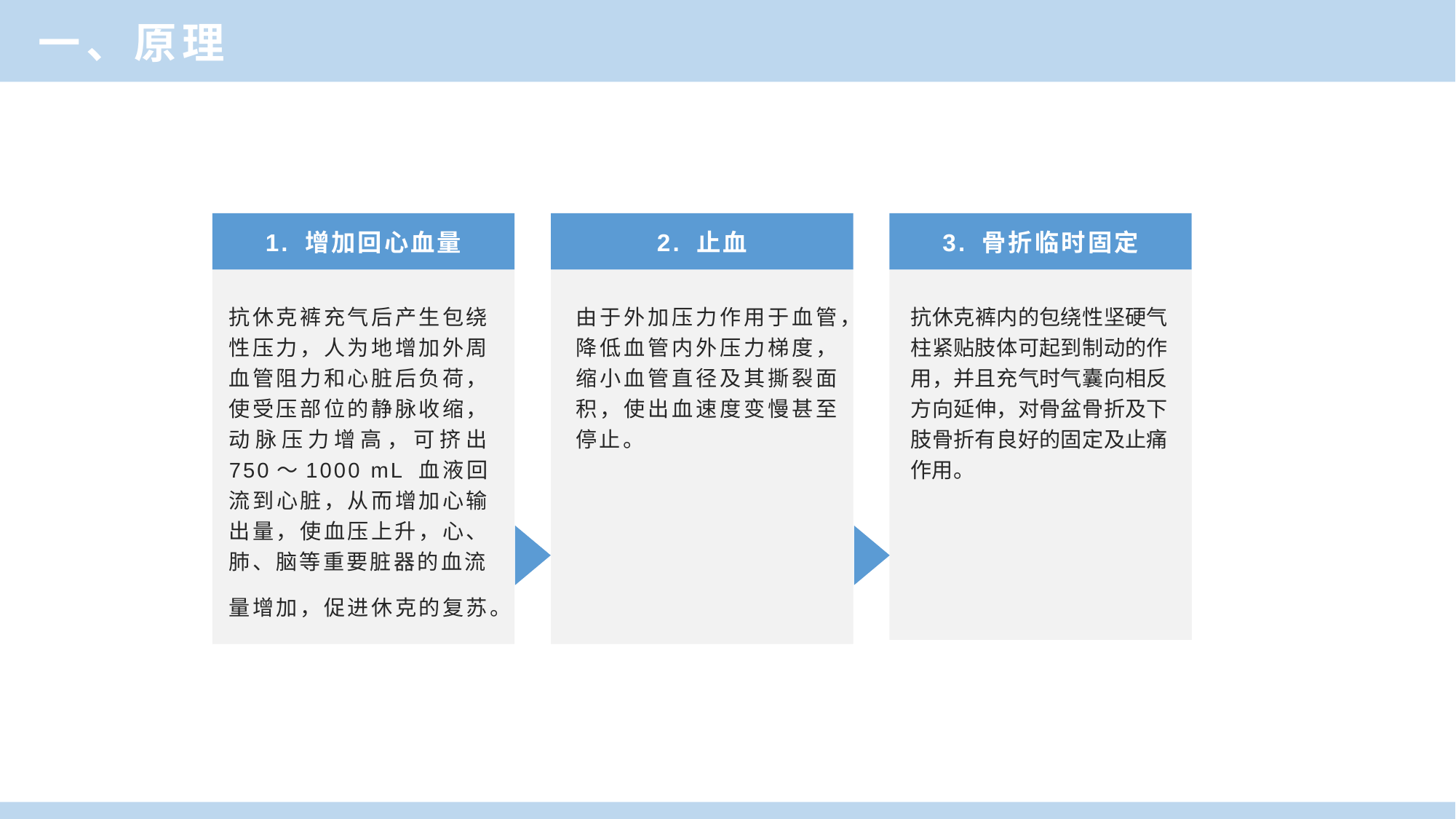

一、原理
1. 增加回心血量
2. 止血
3. 骨折临时固定

抗休克裤充气后产生包绕性压力，人为地增加外周血管阻力和心脏后负荷，使受压部位的静脉收缩，动脉压力增高，可挤出 750～1000 mL 血液回流到心脏，从而增加心输出量，使血压上升，心、肺、脑等重要脏器的血流
量增加，促进休克的复苏。
由于外加压力作用于血管，降低血管内外压力梯度，缩小血管直径及其撕裂面积，使出血速度变慢甚至停止。
抗休克裤内的包绕性坚硬气柱紧贴肢体可起到制动的作用，并且充气时气囊向相反方向延伸，对骨盆骨折及下肢骨折有良好的固定及止痛作用。